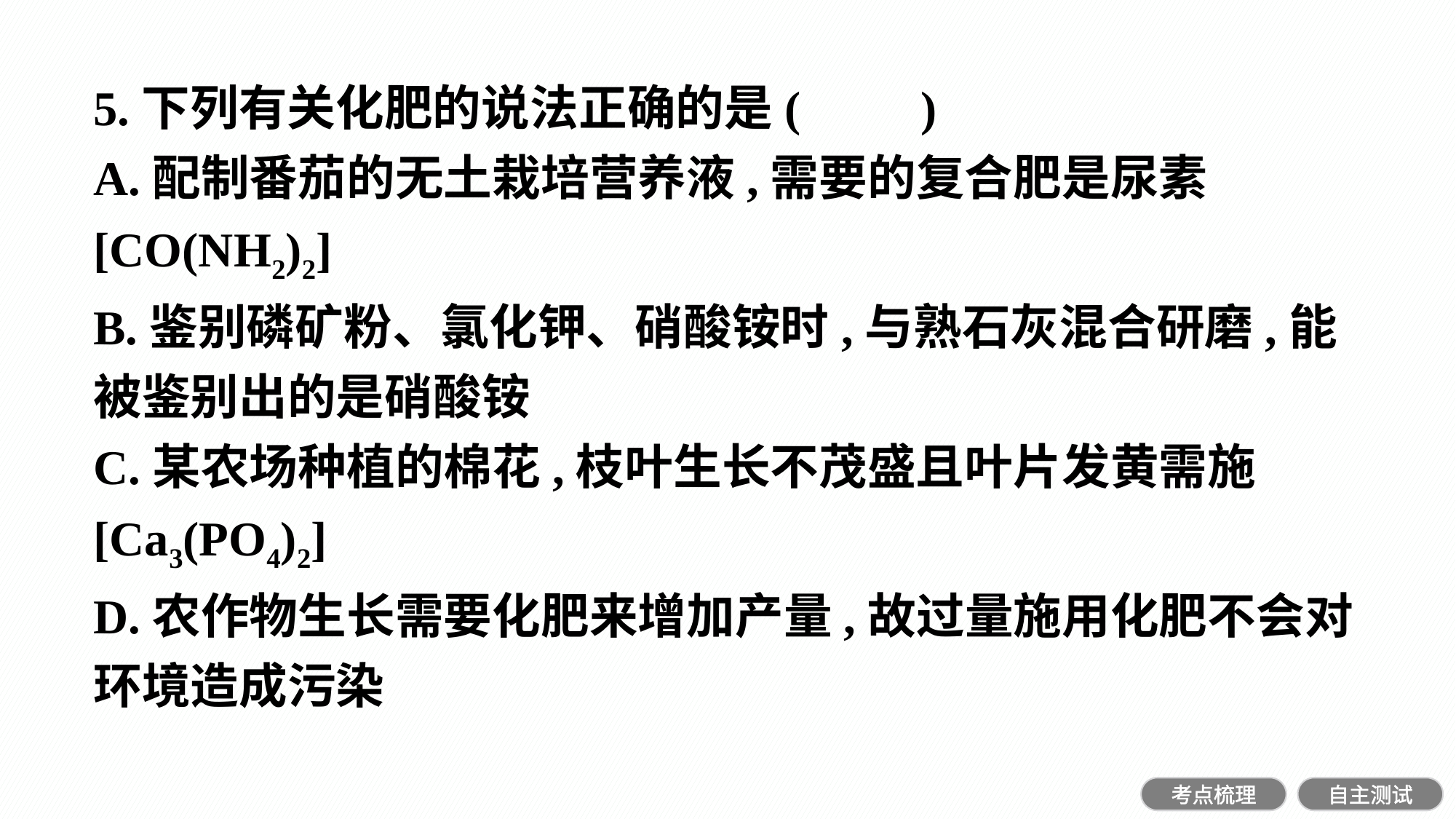

5.下列有关化肥的说法正确的是(　　)
A.配制番茄的无土栽培营养液,需要的复合肥是尿素[CO(NH2)2]
B.鉴别磷矿粉、氯化钾、硝酸铵时,与熟石灰混合研磨,能被鉴别出的是硝酸铵
C.某农场种植的棉花,枝叶生长不茂盛且叶片发黄需施[Ca3(PO4)2]
D.农作物生长需要化肥来增加产量,故过量施用化肥不会对环境造成污染